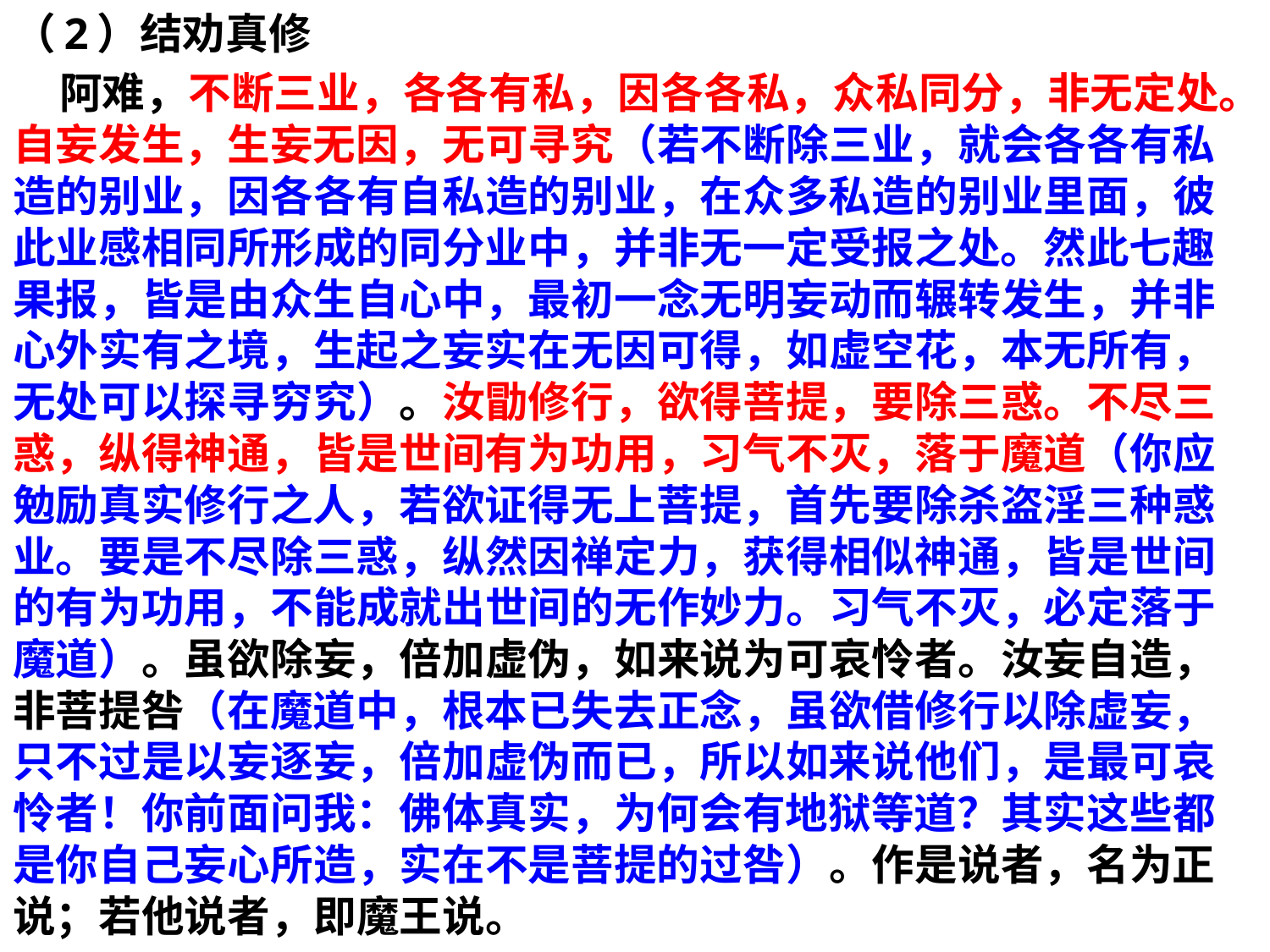

（2）结劝真修
    阿难，不断三业，各各有私，因各各私，众私同分，非无定处。自妄发生，生妄无因，无可寻究（若不断除三业，就会各各有私造的别业，因各各有自私造的别业，在众多私造的别业里面，彼此业感相同所形成的同分业中，并非无一定受报之处。然此七趣果报，皆是由众生自心中，最初一念无明妄动而辗转发生，并非心外实有之境，生起之妄实在无因可得，如虚空花，本无所有，无处可以探寻穷究）。汝勖修行，欲得菩提，要除三惑。不尽三惑，纵得神通，皆是世间有为功用，习气不灭，落于魔道（你应勉励真实修行之人，若欲证得无上菩提，首先要除杀盗淫三种惑业。要是不尽除三惑，纵然因禅定力，获得相似神通，皆是世间的有为功用，不能成就出世间的无作妙力。习气不灭，必定落于魔道）。虽欲除妄，倍加虚伪，如来说为可哀怜者。汝妄自造，非菩提咎（在魔道中，根本已失去正念，虽欲借修行以除虚妄，只不过是以妄逐妄，倍加虚伪而已，所以如来说他们，是最可哀怜者！你前面问我：佛体真实，为何会有地狱等道？其实这些都是你自己妄心所造，实在不是菩提的过咎）。作是说者，名为正说；若他说者，即魔王说。